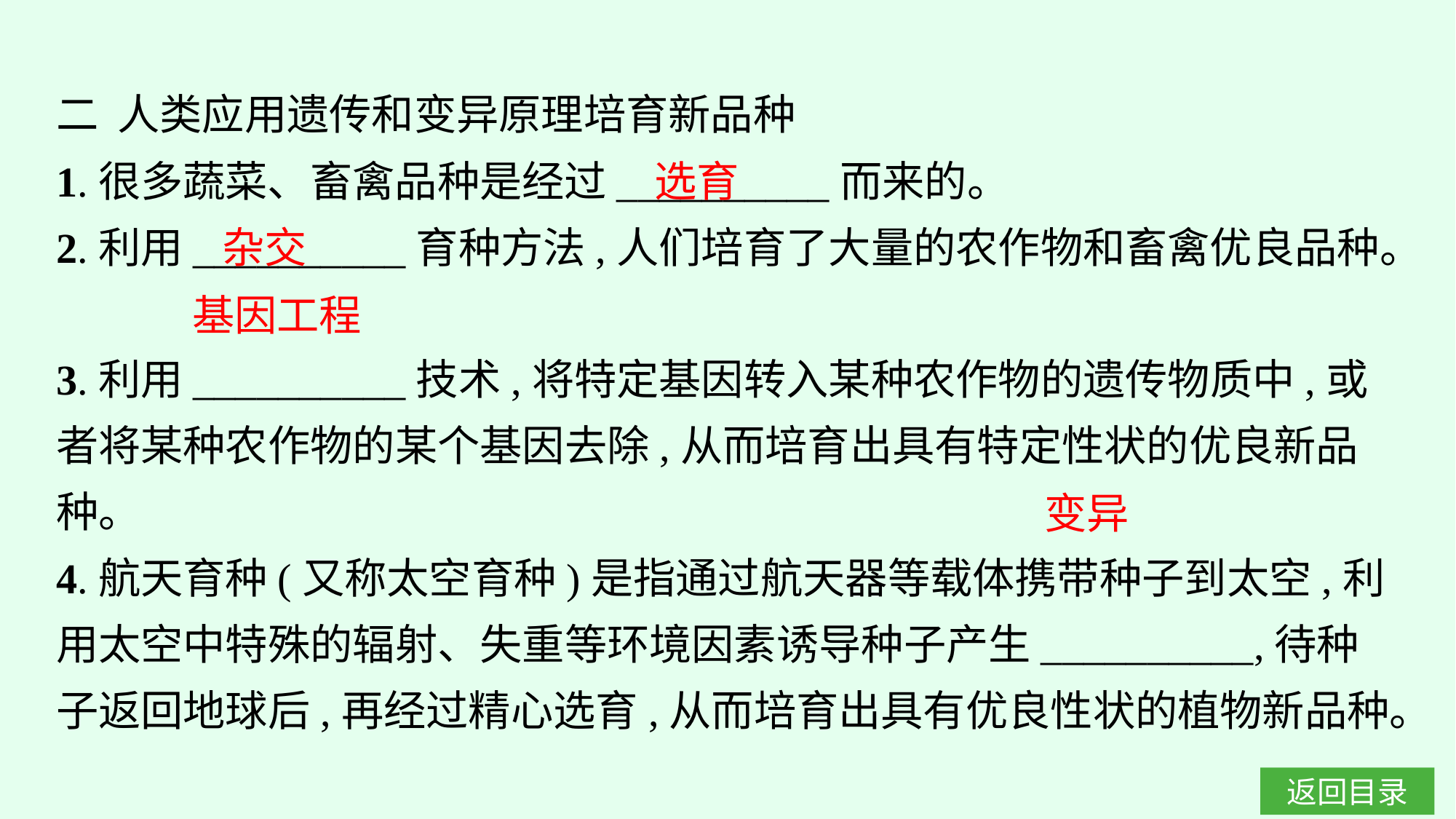

二  人类应用遗传和变异原理培育新品种
1.很多蔬菜、畜禽品种是经过__________而来的。
2.利用__________育种方法,人们培育了大量的农作物和畜禽优良品种。
3.利用__________技术,将特定基因转入某种农作物的遗传物质中,或者将某种农作物的某个基因去除,从而培育出具有特定性状的优良新品种。
4.航天育种(又称太空育种)是指通过航天器等载体携带种子到太空,利用太空中特殊的辐射、失重等环境因素诱导种子产生__________,待种子返回地球后,再经过精心选育,从而培育出具有优良性状的植物新品种。
选育
杂交
基因工程
变异